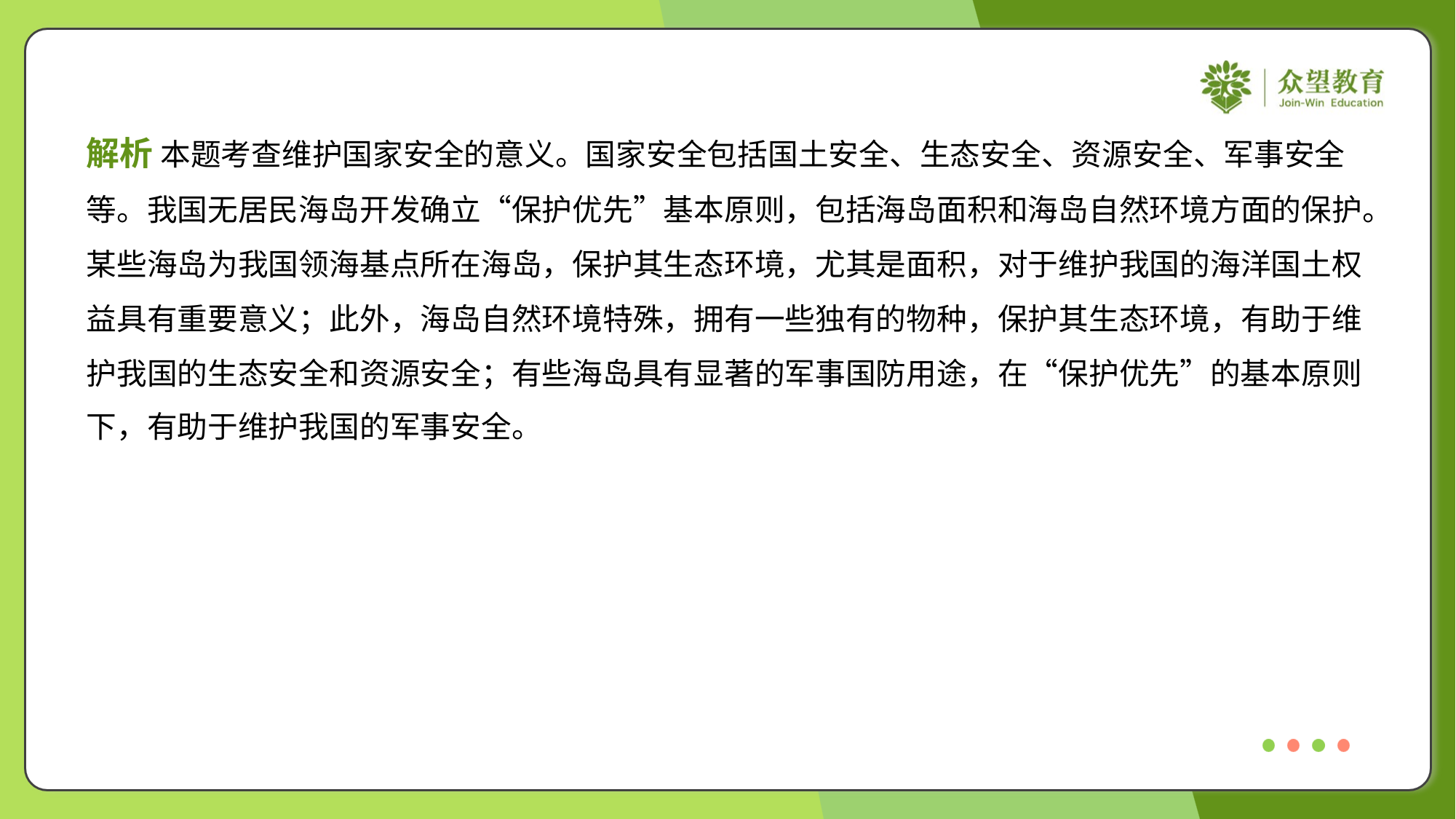

解析 本题考查维护国家安全的意义。国家安全包括国土安全、生态安全、资源安全、军事安全
等。我国无居民海岛开发确立“保护优先”基本原则，包括海岛面积和海岛自然环境方面的保护。
某些海岛为我国领海基点所在海岛，保护其生态环境，尤其是面积，对于维护我国的海洋国土权
益具有重要意义；此外，海岛自然环境特殊，拥有一些独有的物种，保护其生态环境，有助于维
护我国的生态安全和资源安全；有些海岛具有显著的军事国防用途，在“保护优先”的基本原则
下，有助于维护我国的军事安全。